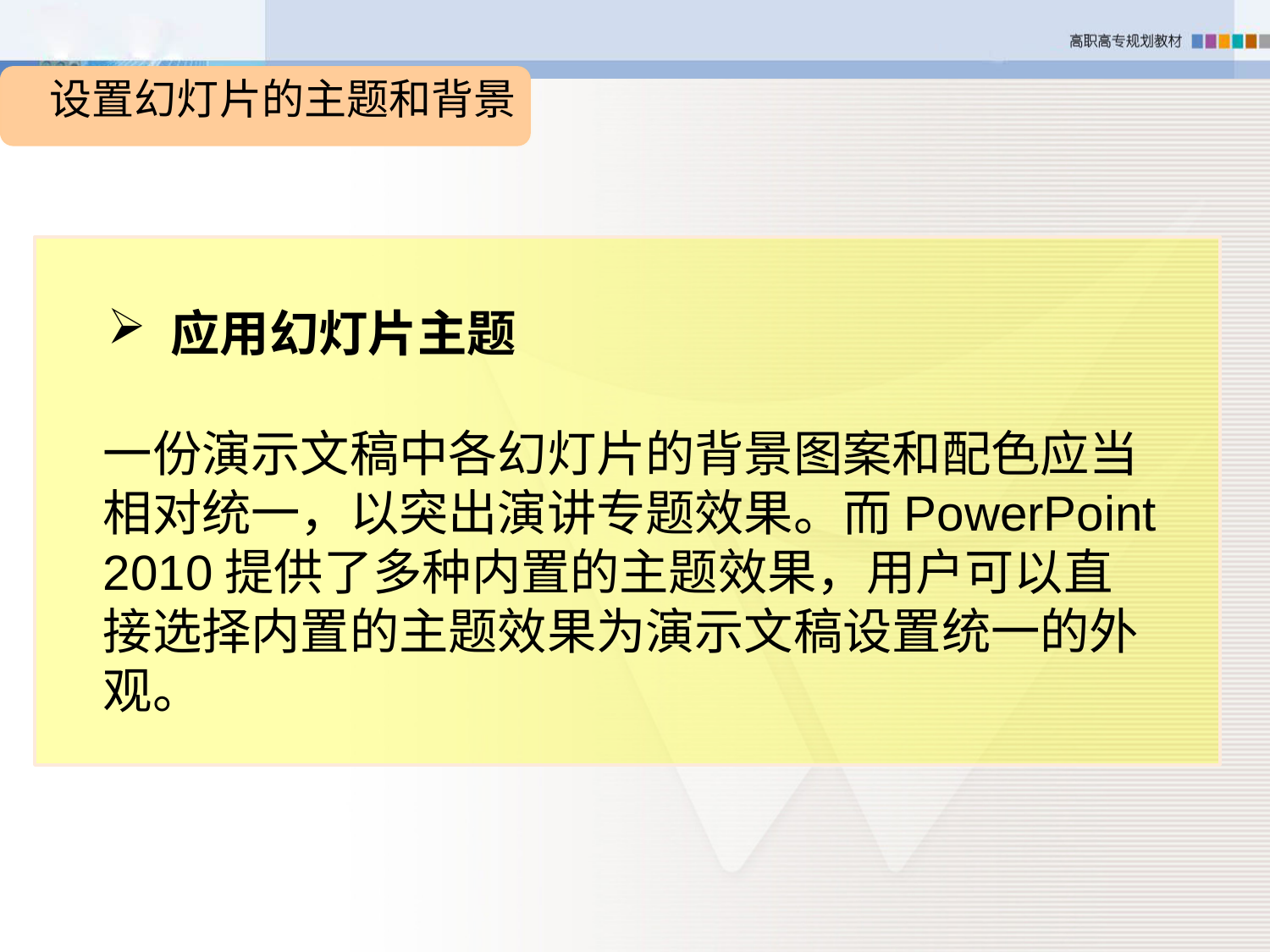

设置幻灯片的主题和背景

应用幻灯片主题
一份演示文稿中各幻灯片的背景图案和配色应当相对统一，以突出演讲专题效果。而PowerPoint 2010提供了多种内置的主题效果，用户可以直接选择内置的主题效果为演示文稿设置统一的外观。